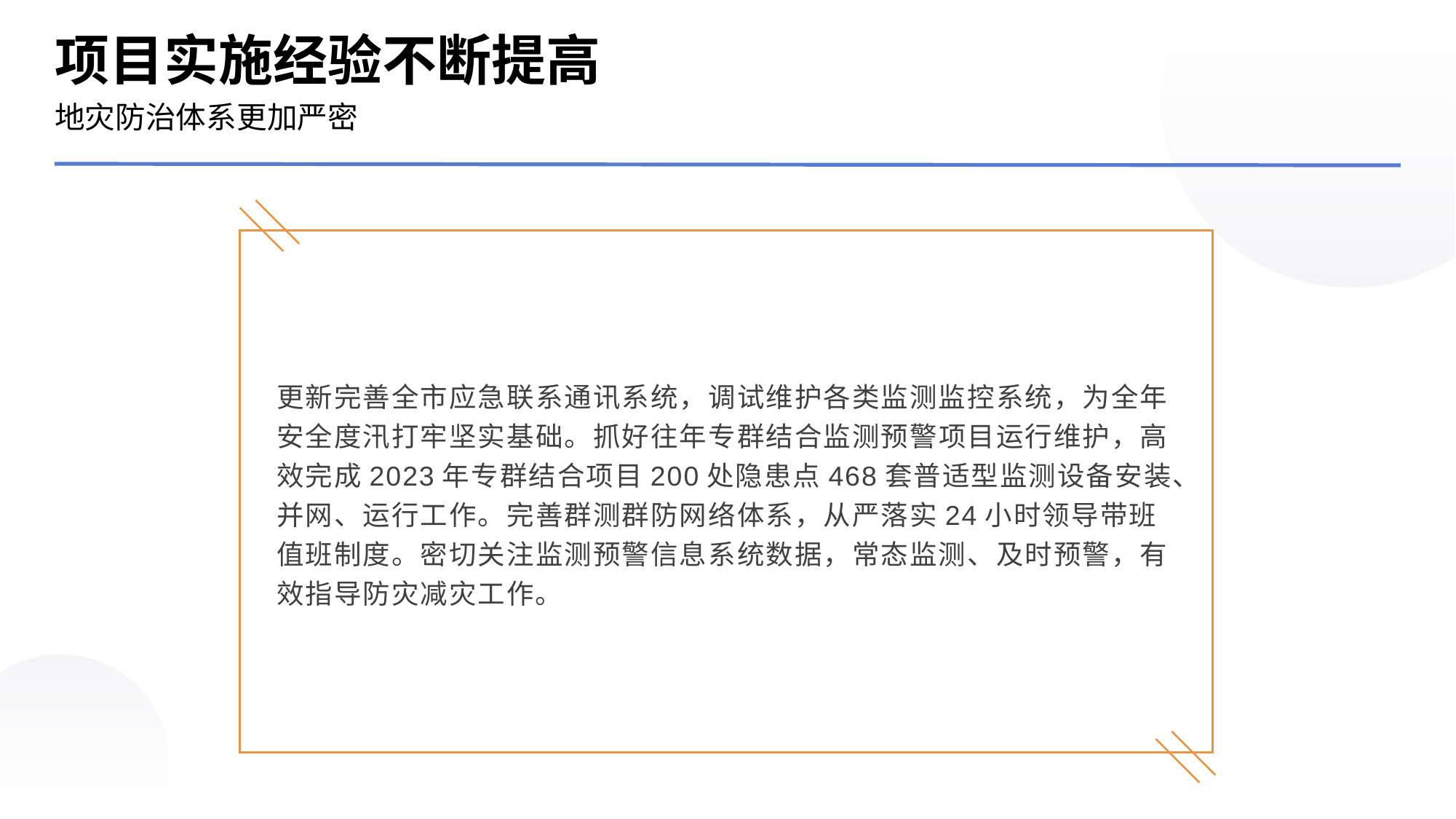

项目实施经验不断提高
地灾防治体系更加严密

更新完善全市应急联系通讯系统，调试维护各类监测监控系统，为全年安全度汛打牢坚实基础。抓好往年专群结合监测预警项目运行维护，高效完成2023年专群结合项目200处隐患点468套普适型监测设备安装、并网、运行工作。完善群测群防网络体系，从严落实24小时领导带班值班制度。密切关注监测预警信息系统数据，常态监测、及时预警，有效指导防灾减灾工作。